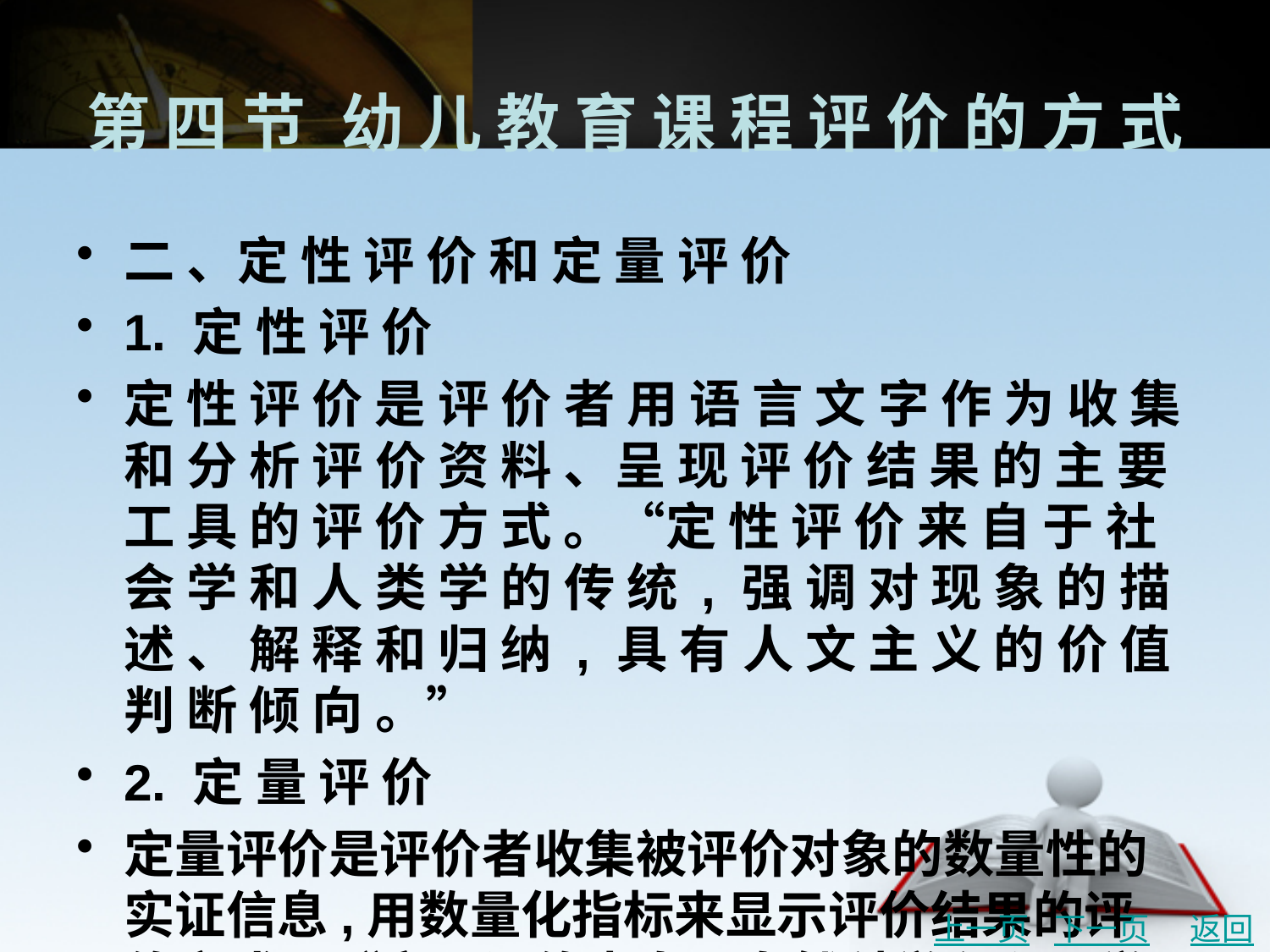

# 第 四 节	幼 儿 教 育 课 程 评 价 的 方 式
二 、定 性 评 价 和 定 量 评 价
1. 定 性 评 价
定 性 评 价 是 评 价 者 用 语 言 文 字 作 为 收 集 和 分 析 评 价 资 料 、呈 现 评 价 结 果 的 主 要 工 具 的 评 价 方 式 。“定 性 评 价 来 自 于 社 会 学 和 人 类 学 的 传 统 , 强 调 对 现 象 的 描 述 、 解 释 和 归 纳 , 具 有 人 文 主 义 的 价 值 判 断 倾 向 。”
2. 定 量 评 价
定量评价是评价者收集被评价对象的数量性的实证信息,用数量化指标来显示评价结果的评 价方式。“定量评价来自于自然科学和心理学的实验传统,强调实证的求知方法,以评价结果为 焦点,力求精确地测量资料,强调评价的可靠性和推断性,具有科学主义的价值判断倾向。”

上一页
下一页
返回